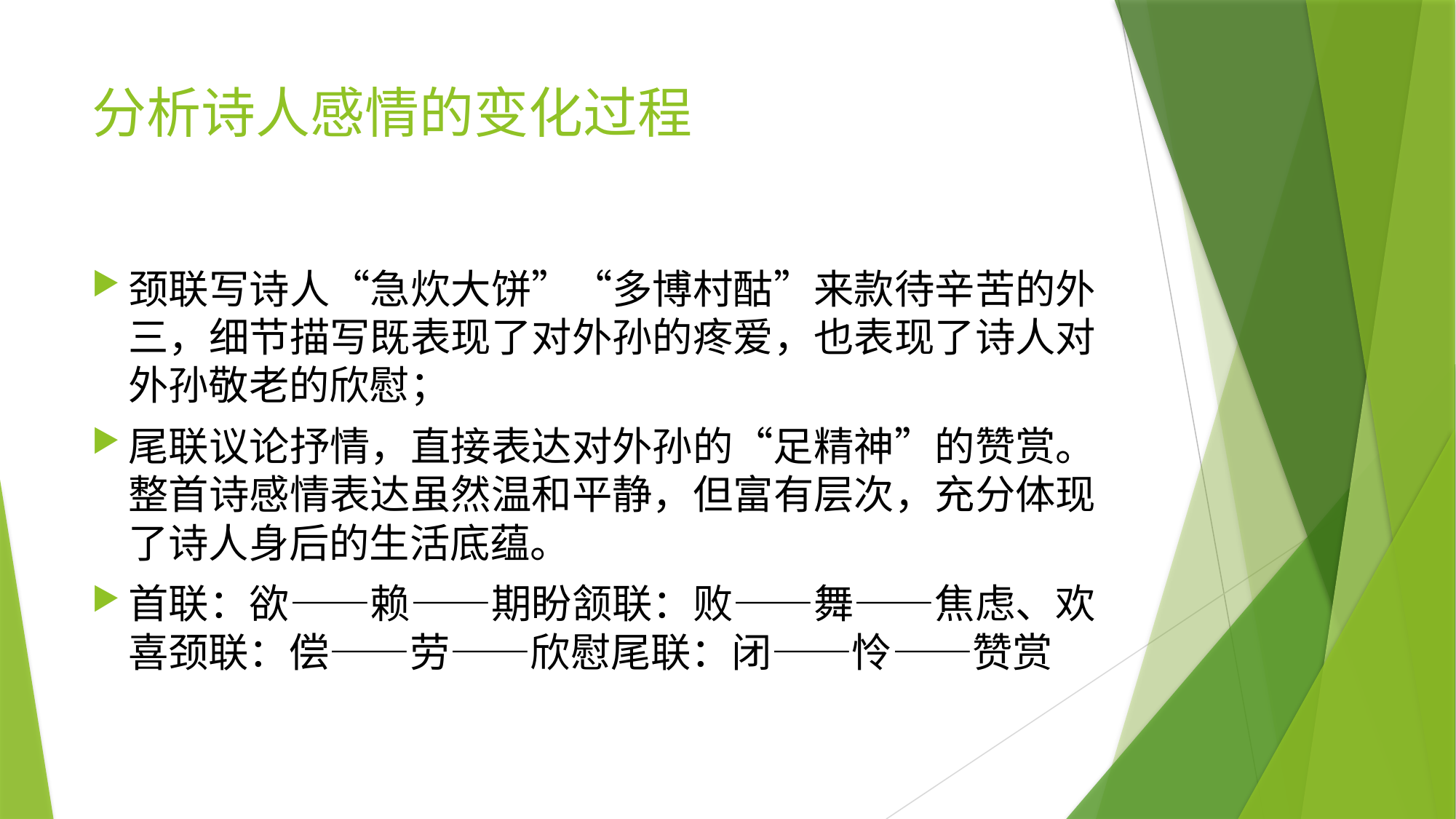

# 分析诗人感情的变化过程
颈联写诗人“急炊大饼”“多博村酤”来款待辛苦的外三，细节描写既表现了对外孙的疼爱，也表现了诗人对外孙敬老的欣慰；
尾联议论抒情，直接表达对外孙的“足精神”的赞赏。整首诗感情表达虽然温和平静，但富有层次，充分体现了诗人身后的生活底蕴。
首联：欲——赖——期盼颔联：败——舞——焦虑、欢喜颈联：偿——劳——欣慰尾联：闭——怜——赞赏